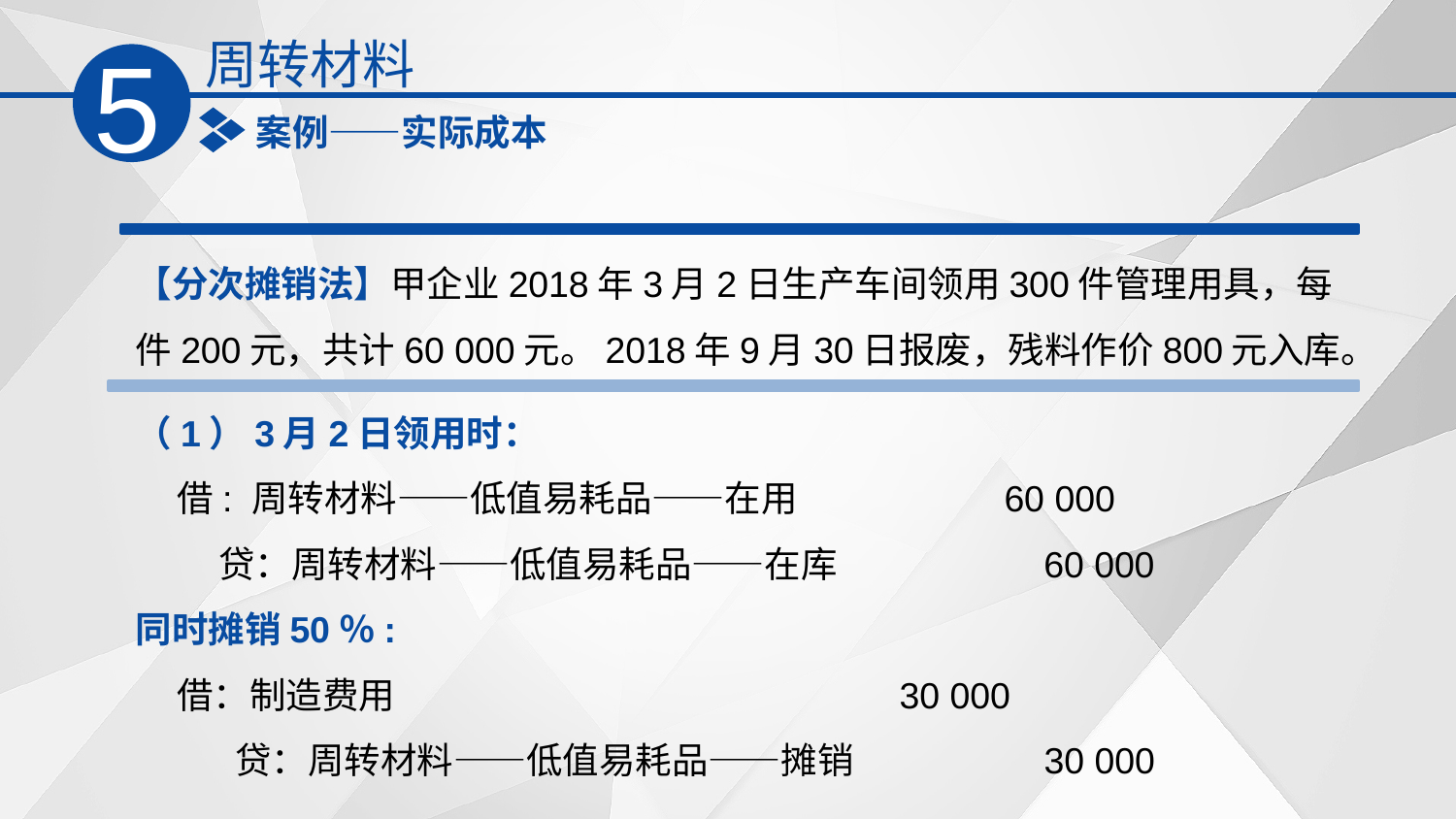

周转材料
5

案例——实际成本

【分次摊销法】甲企业2018年3月2日生产车间领用300件管理用具，每件200元，共计60 000元。2018年9月30日报废，残料作价800元入库。

（1）3月2日领用时：
    借: 周转材料——低值易耗品——在用                        60 000
         贷：周转材料——低值易耗品——在库                        60 000
同时摊销50％:
    借：制造费用                                                            30 000
           贷：周转材料——低值易耗品——摊销                      30 000